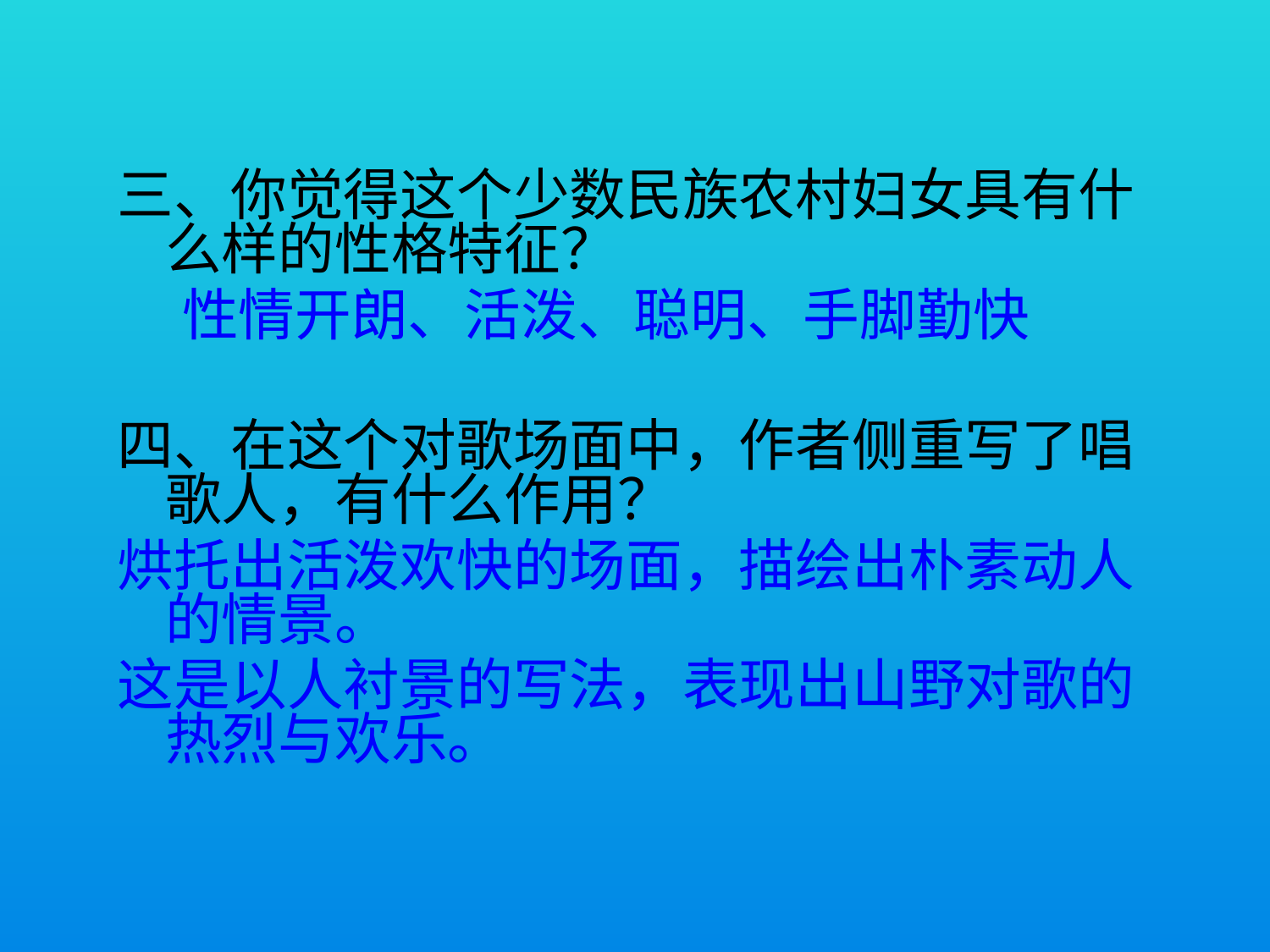

三、你觉得这个少数民族农村妇女具有什么样的性格特征？
    性情开朗、活泼、聪明、手脚勤快

四、在这个对歌场面中，作者侧重写了唱歌人，有什么作用？
烘托出活泼欢快的场面，描绘出朴素动人的情景。
这是以人衬景的写法，表现出山野对歌的热烈与欢乐。